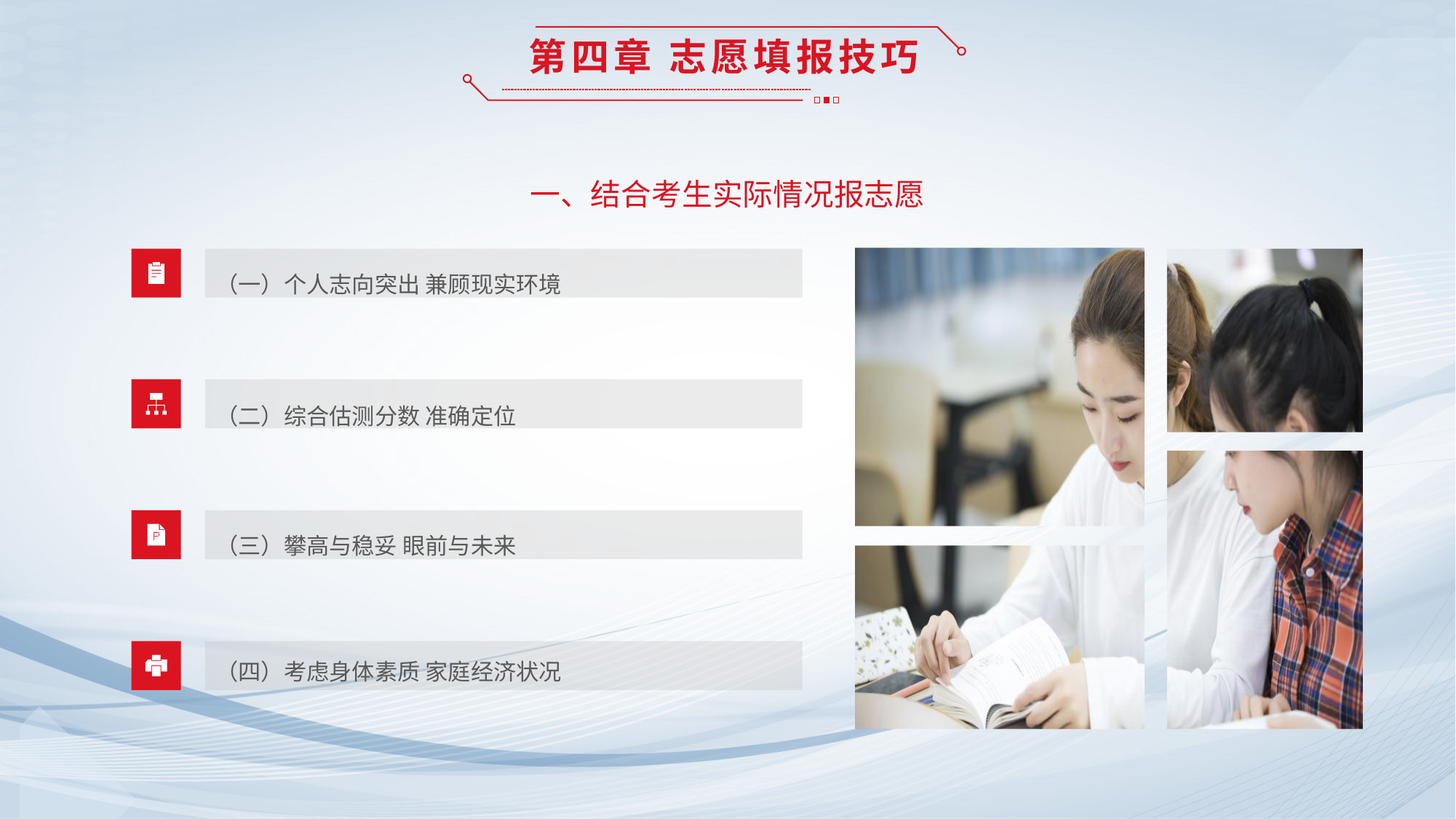

第四章 志愿填报技巧

（一）个人志向突出 兼顾现实环境
（二）综合估测分数 准确定位
（三）攀高与稳妥 眼前与未来
（四）考虑身体素质 家庭经济状况
一、结合考生实际情况报志愿